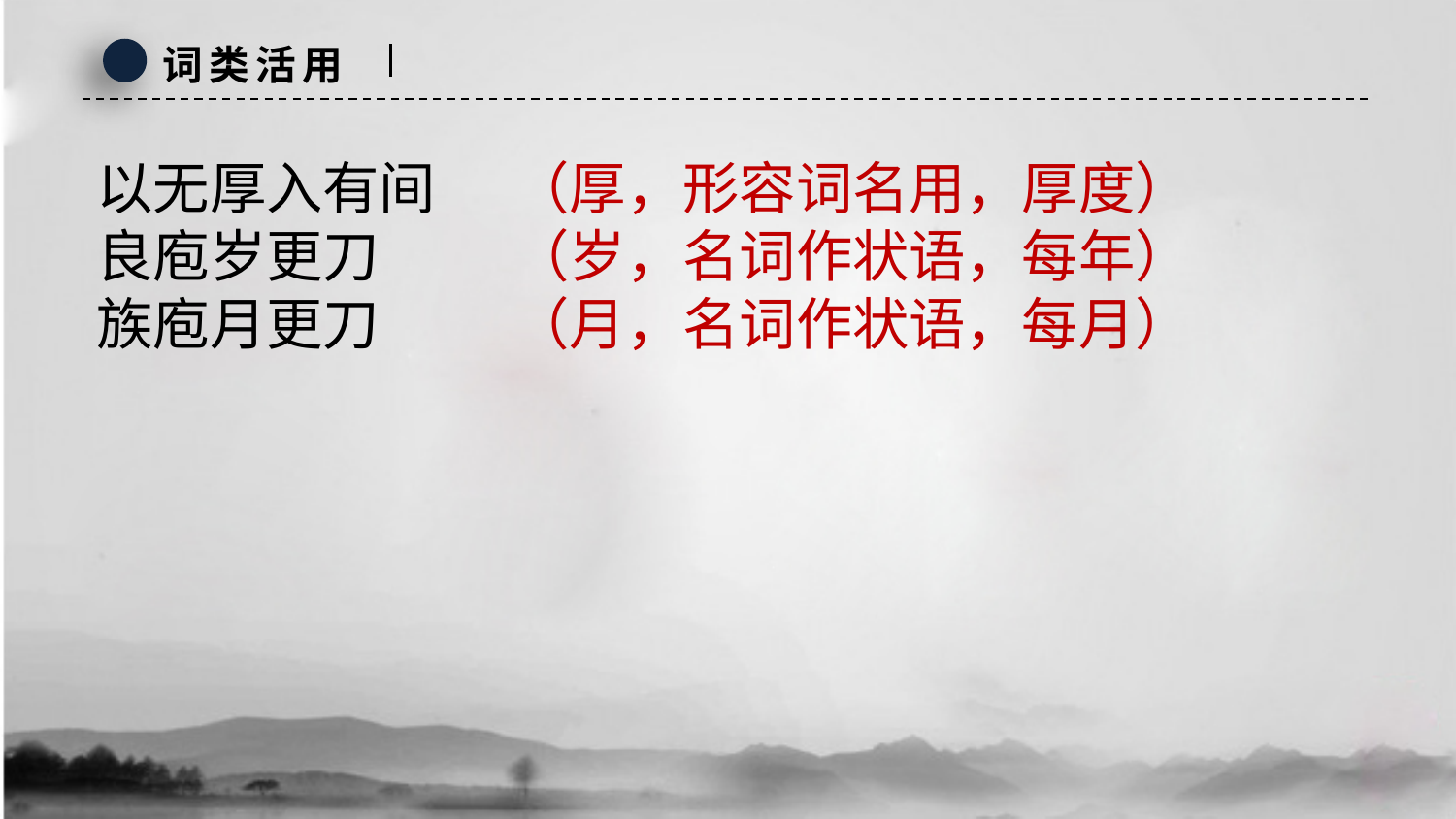

词类活用

以无厚入有间
良庖岁更刀
族庖月更刀
（厚，形容词名用，厚度）
（岁，名词作状语，每年）
（月，名词作状语，每月）